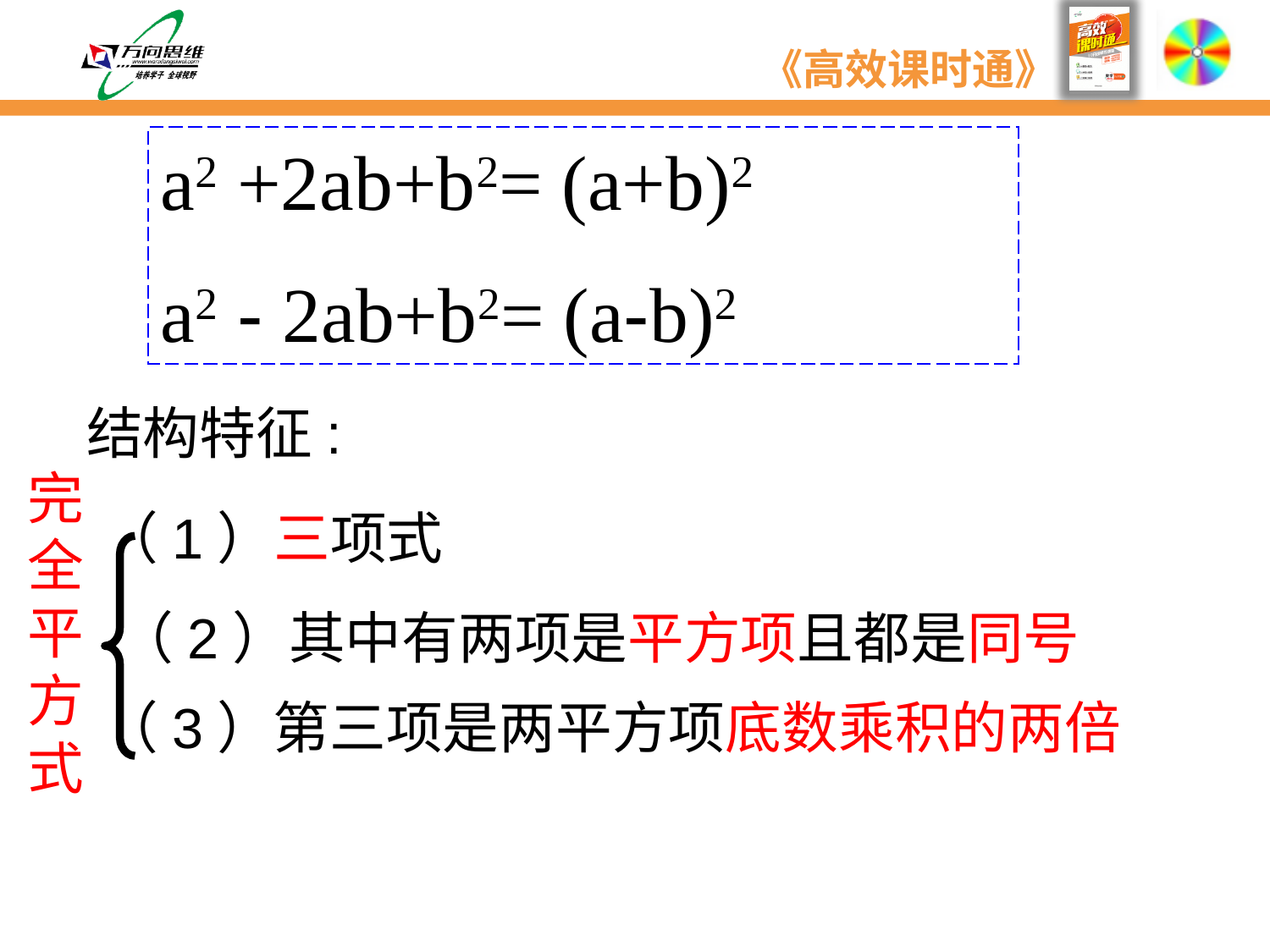

a2 +2ab+b2= (a+b)2
a2 - 2ab+b2= (a-b)2
结构特征:
完全平方式
（1）三项式

（2）其中有两项是平方项且都是同号
（3）第三项是两平方项底数乘积的两倍